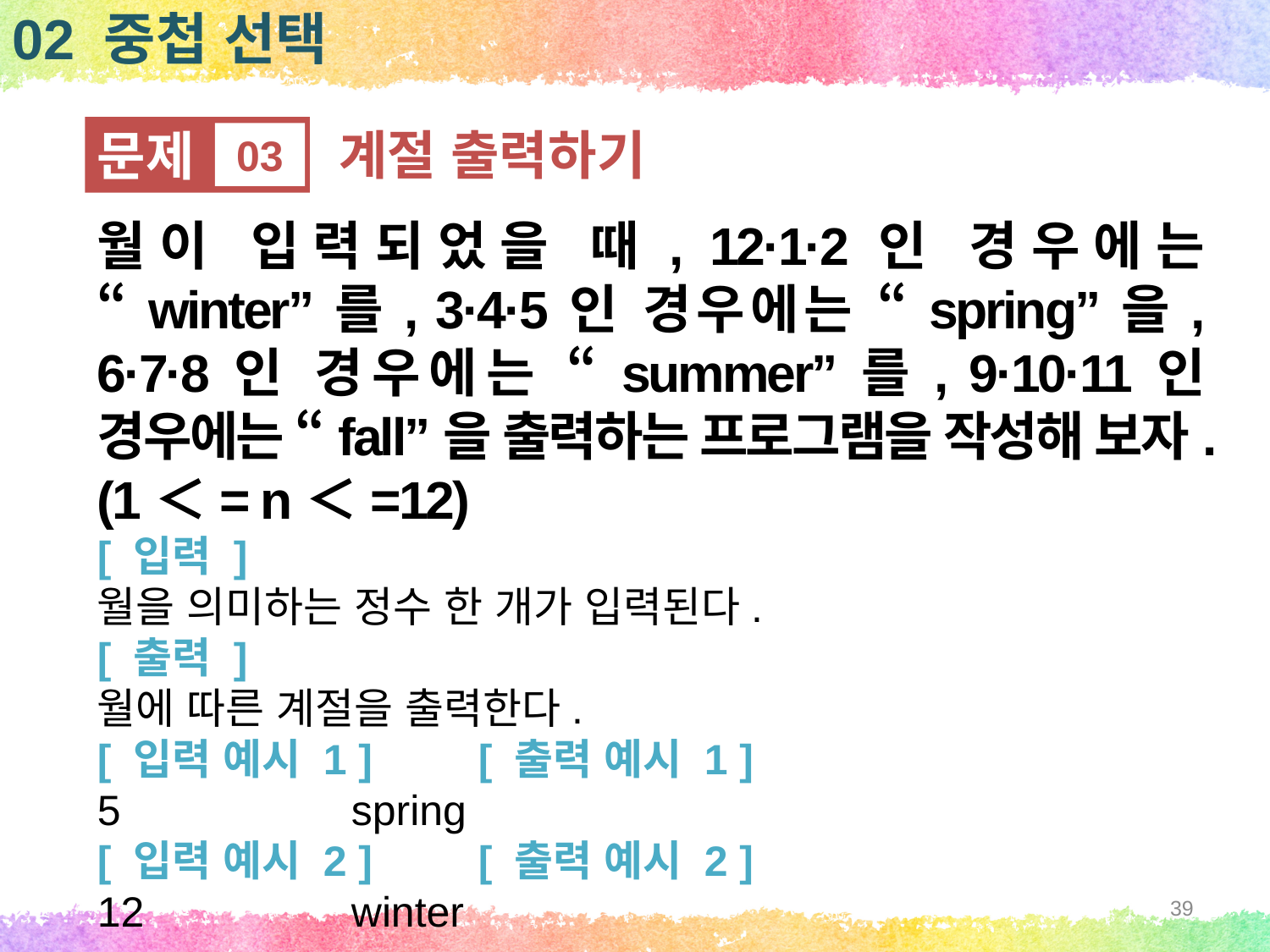

02 중첩 선택
문제
03
계절 출력하기
월이 입력되었을 때, 12·1·2인 경우에는 “winter”를, 3·4·5인 경우에는 “spring”을, 6·7·8인 경우에는 “summer”를, 9·10·11인 경우에는 “fall”을 출력하는 프로그램을 작성해 보자.(1＜= n＜=12)
[ 입력 ]
월을 의미하는 정수 한 개가 입력된다.
[ 출력 ]
월에 따른 계절을 출력한다.
[ 입력 예시 1 ] 	[ 출력 예시 1 ]
5                   	spring
[ 입력 예시 2 ] 	[ 출력 예시 2 ]
12                 	winter
39